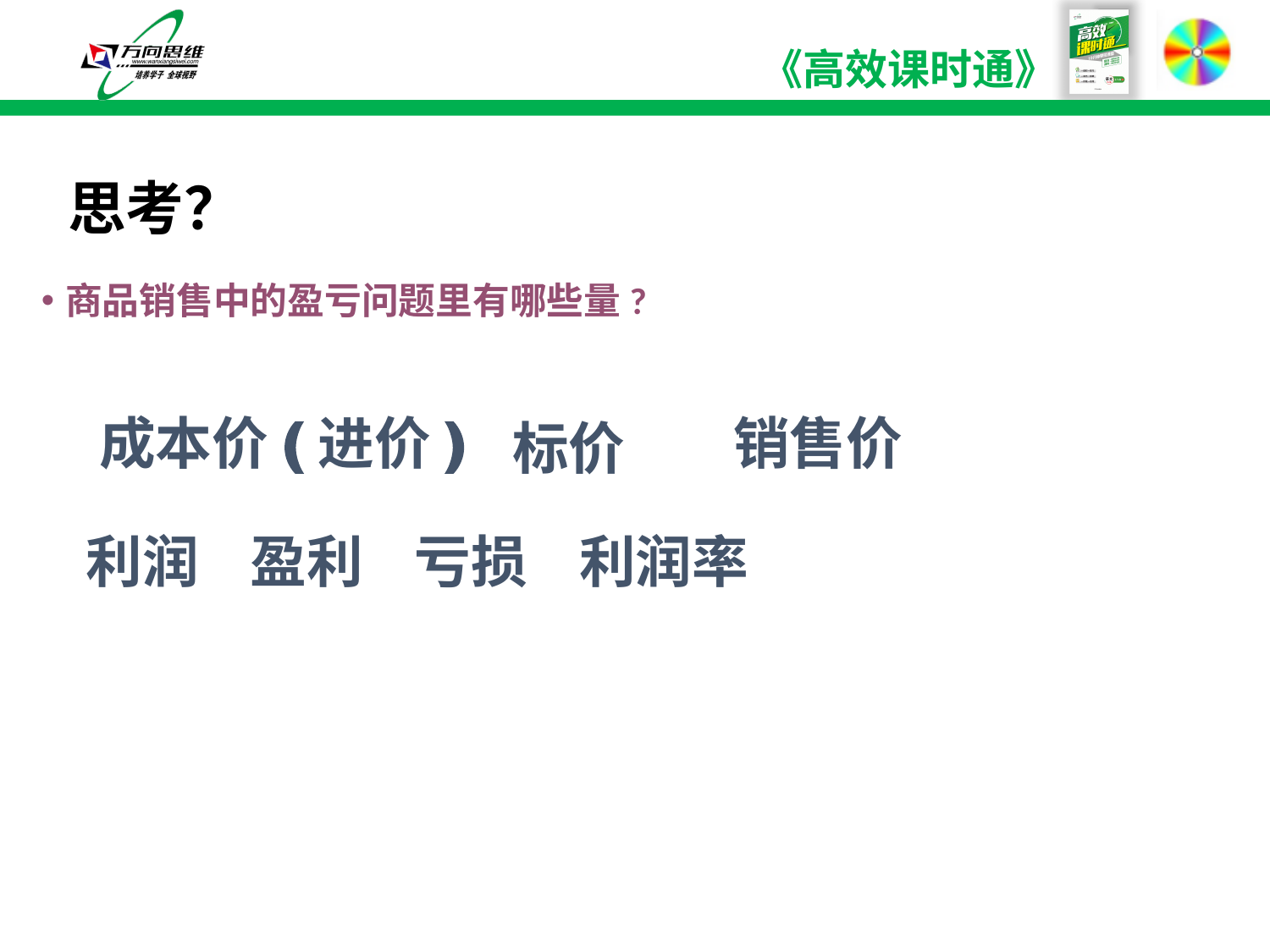

# 思考？
商品销售中的盈亏问题里有哪些量?
标价
销售价
成本价(进价)
利润    盈利    亏损    利润率